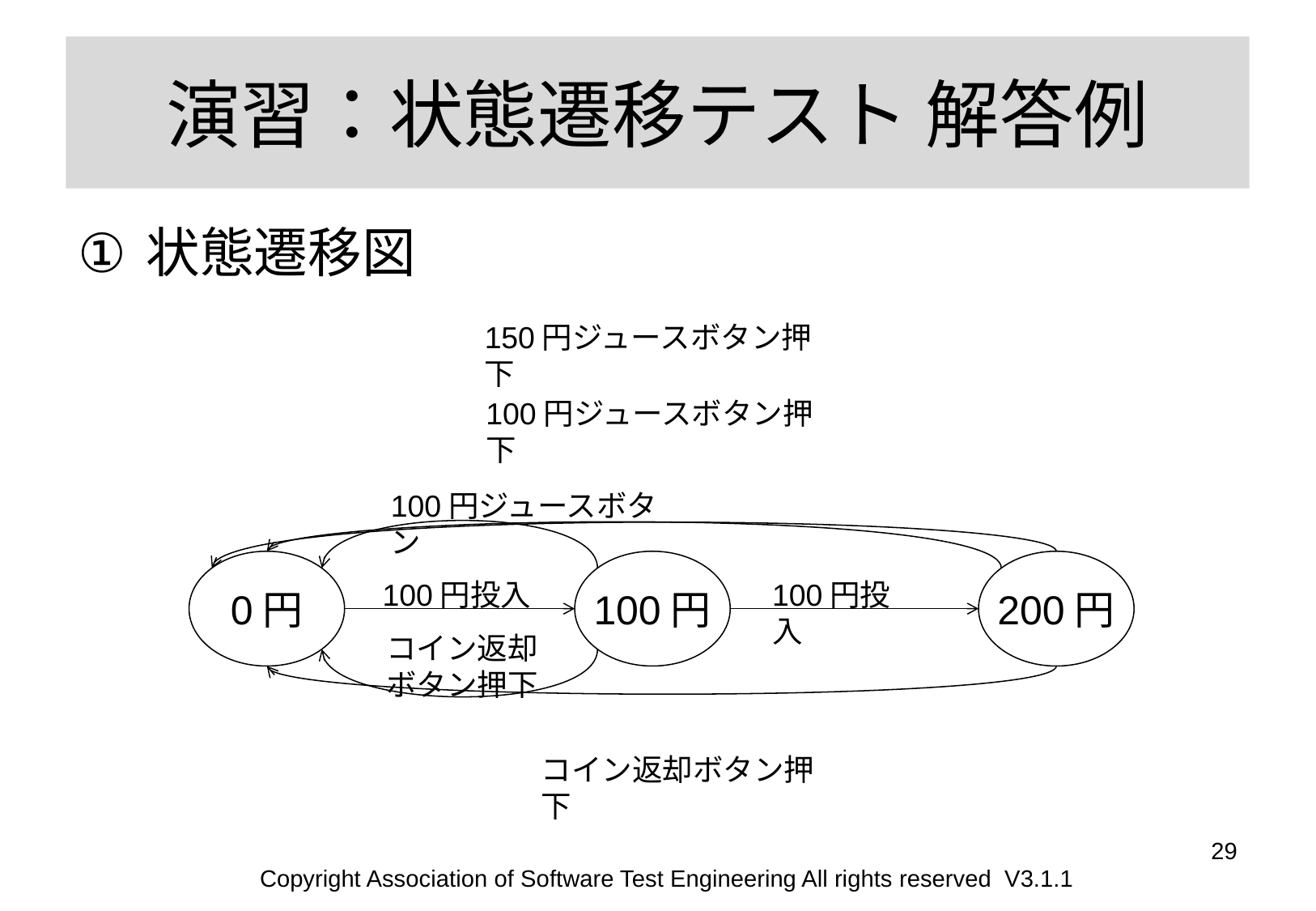

# 演習：状態遷移テスト 解答例
状態遷移図
150円ジュースボタン押下
100円ジュースボタン押下
100円ジュースボタン
0円
100円
200円
100円投入
100円投入
コイン返却
ボタン押下
コイン返却ボタン押下
29
Copyright Association of Software Test Engineering All rights reserved  V3.1.1